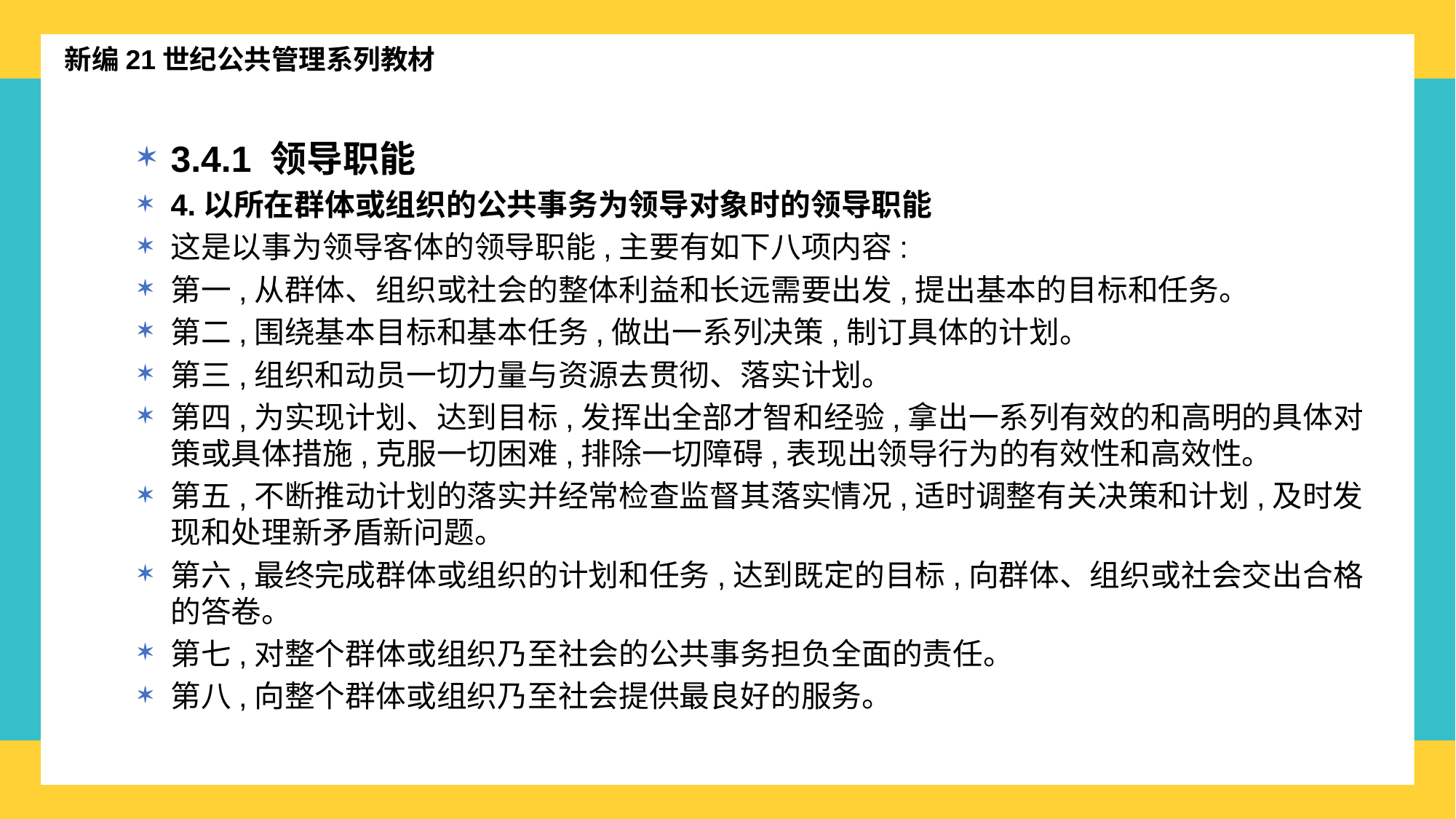

新编21世纪公共管理系列教材
3.4.1 领导职能
4.以所在群体或组织的公共事务为领导对象时的领导职能
这是以事为领导客体的领导职能,主要有如下八项内容:
第一,从群体、组织或社会的整体利益和长远需要出发,提出基本的目标和任务。
第二,围绕基本目标和基本任务,做出一系列决策,制订具体的计划。
第三,组织和动员一切力量与资源去贯彻、落实计划。
第四,为实现计划、达到目标,发挥出全部才智和经验,拿出一系列有效的和高明的具体对策或具体措施,克服一切困难,排除一切障碍,表现出领导行为的有效性和高效性。
第五,不断推动计划的落实并经常检查监督其落实情况,适时调整有关决策和计划,及时发现和处理新矛盾新问题。
第六,最终完成群体或组织的计划和任务,达到既定的目标,向群体、组织或社会交出合格的答卷。
第七,对整个群体或组织乃至社会的公共事务担负全面的责任。
第八,向整个群体或组织乃至社会提供最良好的服务。